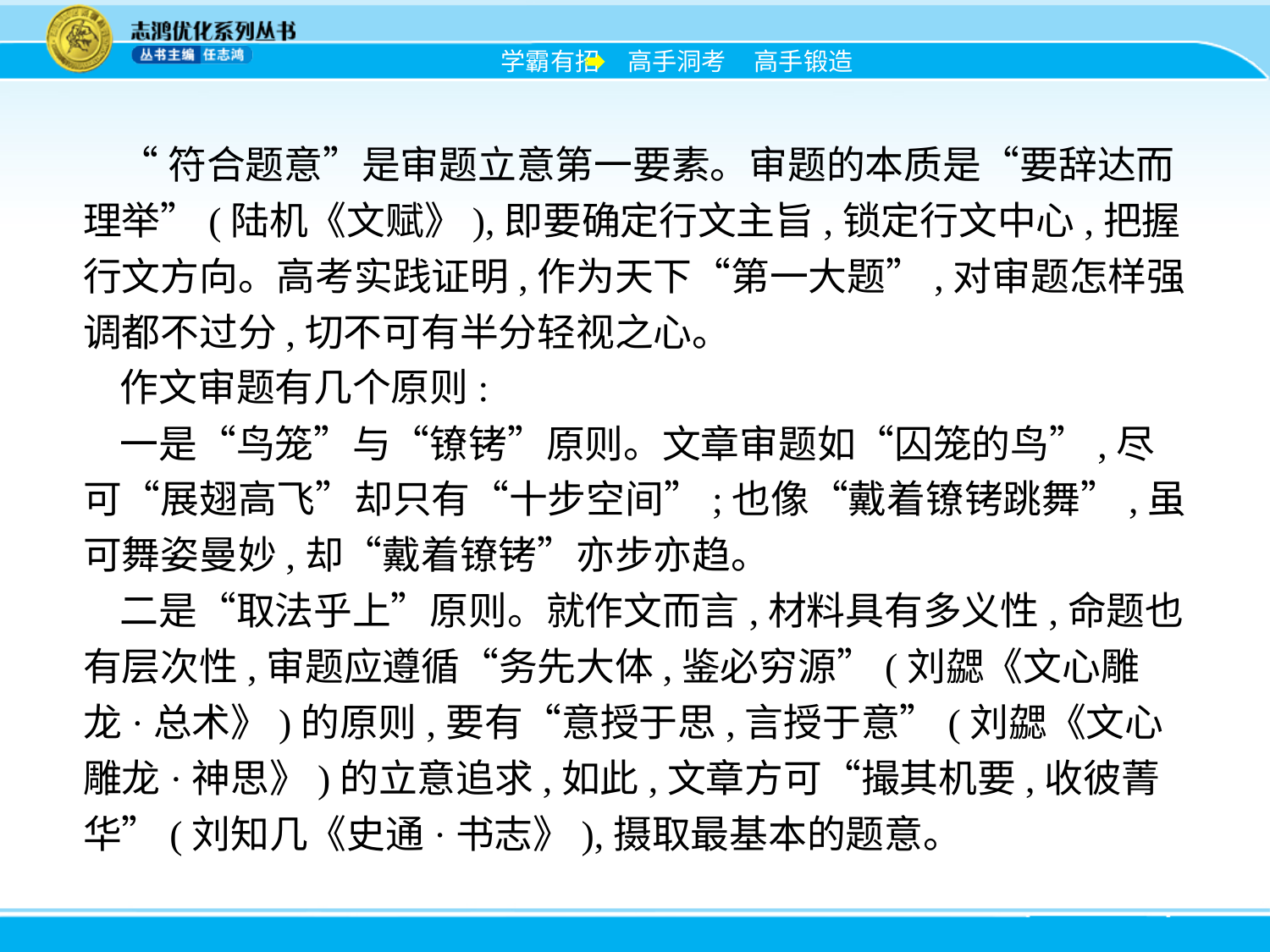

“符合题意”是审题立意第一要素。审题的本质是“要辞达而理举”(陆机《文赋》),即要确定行文主旨,锁定行文中心,把握行文方向。高考实践证明,作为天下“第一大题”,对审题怎样强调都不过分,切不可有半分轻视之心。
作文审题有几个原则:
一是“鸟笼”与“镣铐”原则。文章审题如“囚笼的鸟”,尽可“展翅高飞”却只有“十步空间”;也像“戴着镣铐跳舞”,虽可舞姿曼妙,却“戴着镣铐”亦步亦趋。
二是“取法乎上”原则。就作文而言,材料具有多义性,命题也有层次性,审题应遵循“务先大体,鉴必穷源”(刘勰《文心雕龙·总术》)的原则,要有“意授于思,言授于意”(刘勰《文心雕龙·神思》)的立意追求,如此,文章方可“撮其机要,收彼菁华”(刘知几《史通·书志》),摄取最基本的题意。